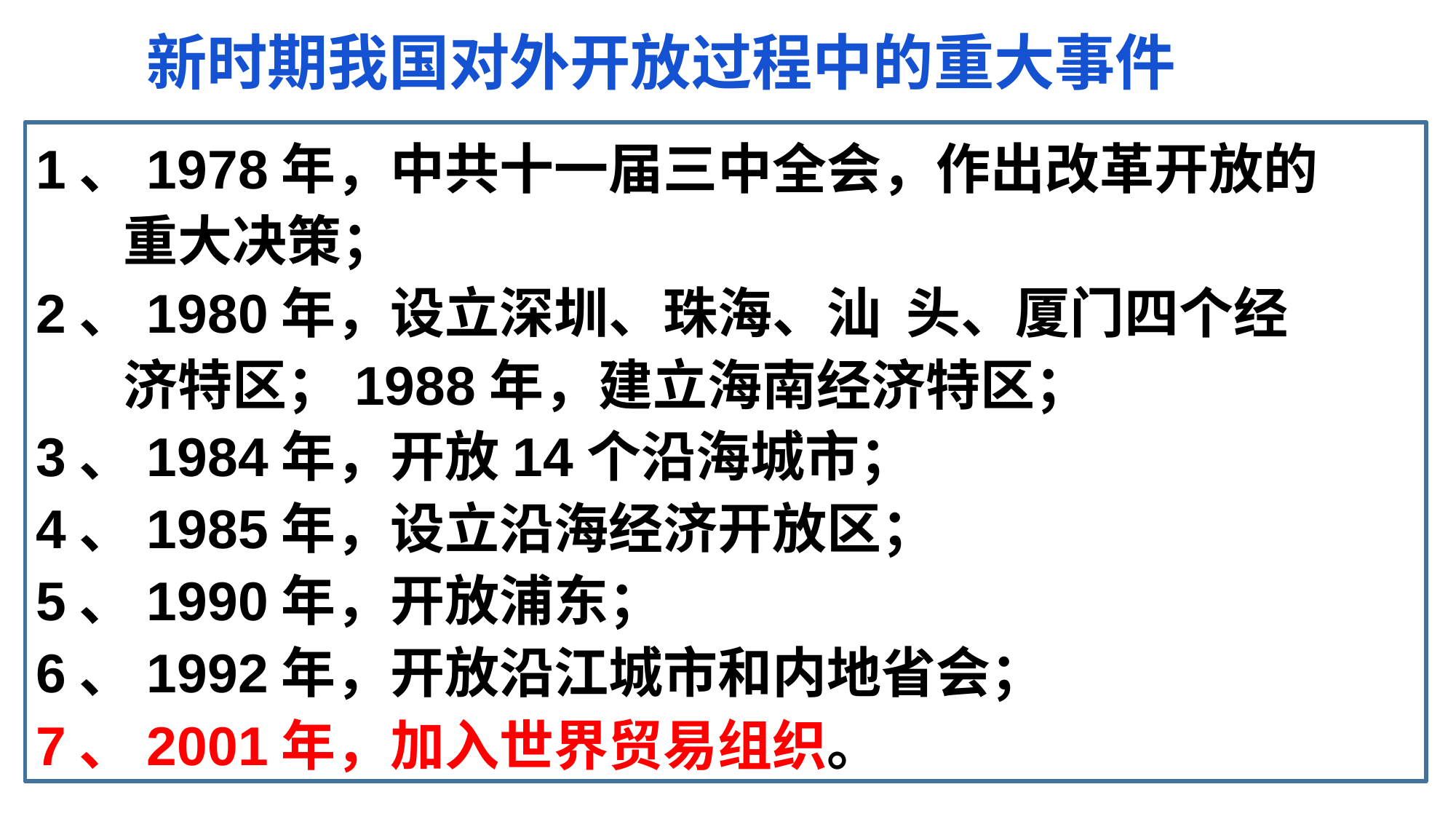

新时期我国对外开放过程中的重大事件
1、1978年，中共十一届三中全会，作出改革开放的
      重大决策；
2、1980年，设立深圳、珠海、汕  头、厦门四个经
      济特区；1988年，建立海南经济特区；
3、1984年，开放14个沿海城市；
4、1985年，设立沿海经济开放区；
5、1990年，开放浦东；
6、1992年，开放沿江城市和内地省会；
7、2001年，加入世界贸易组织。